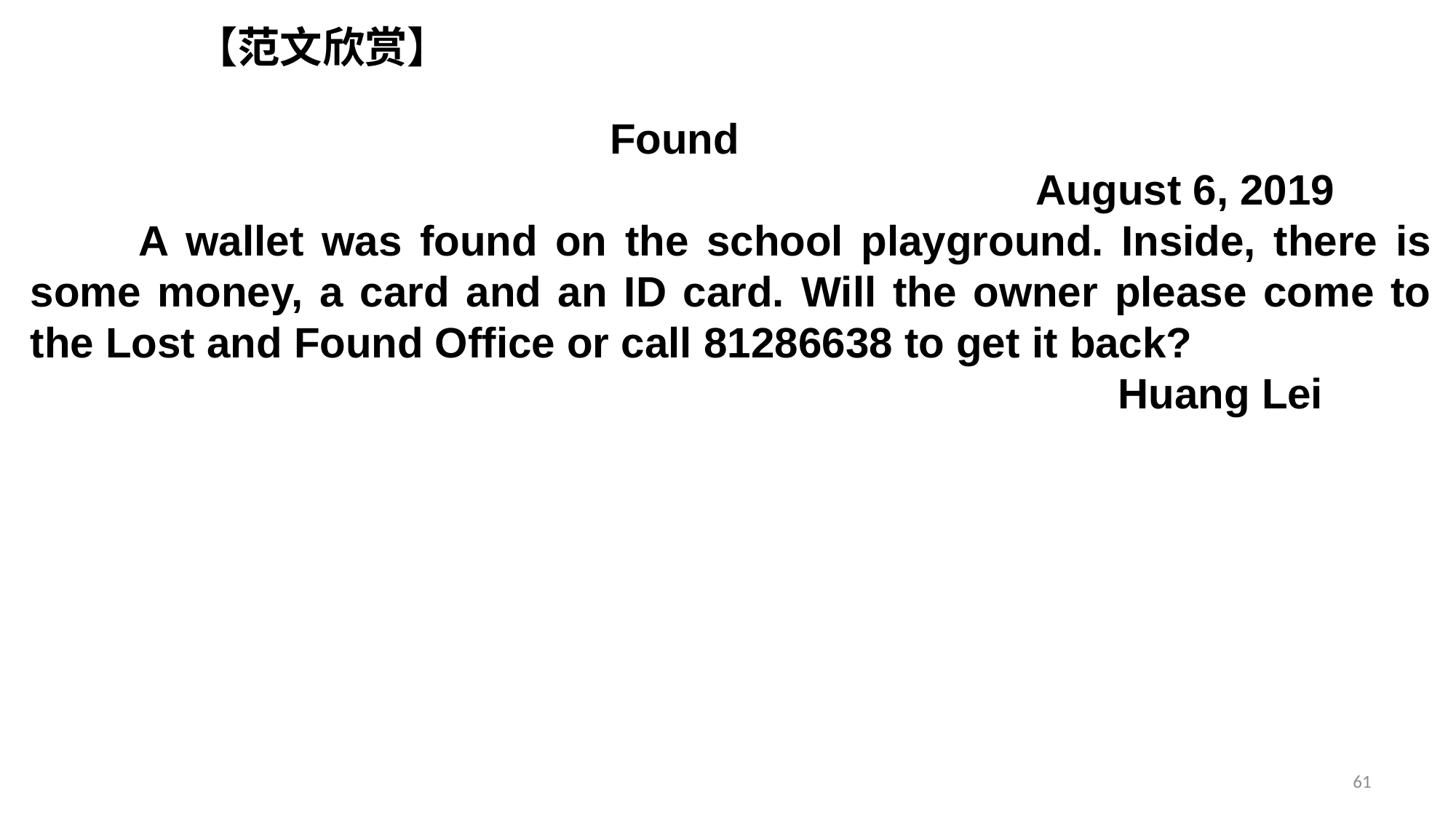

【范文欣赏】
                                                 Found
                                                                                     August 6, 2019
      A wallet was found on the school playground. Inside, there is some money, a card and an ID card. Will the owner please come to the Lost and Found Office or call 81286638 to get it back?
                                                                                            Huang Lei
61